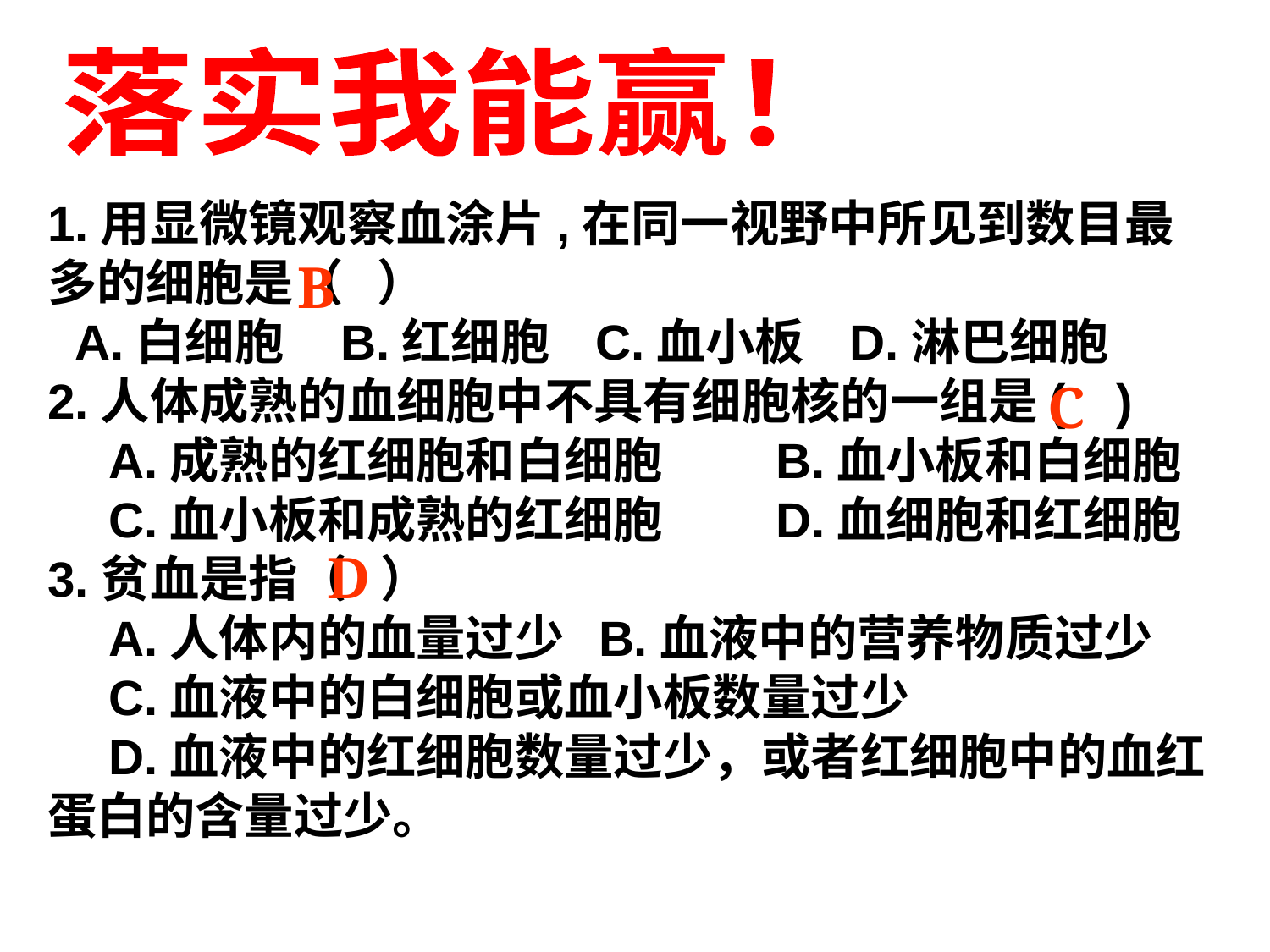

落实我能赢！
1.用显微镜观察血涂片,在同一视野中所见到数目最多的细胞是（   ）
  A.白细胞    B.红细胞   C.血小板   D.淋巴细胞
2.人体成熟的血细胞中不具有细胞核的一组是(    )
　A.成熟的红细胞和白细胞         B.血小板和白细胞
　C.血小板和成熟的红细胞         D.血细胞和红细胞
3.贫血是指（   ）
　A.人体内的血量过少  B.血液中的营养物质过少
　C.血液中的白细胞或血小板数量过少
　D.血液中的红细胞数量过少，或者红细胞中的血红蛋白的含量过少。

B
C
D